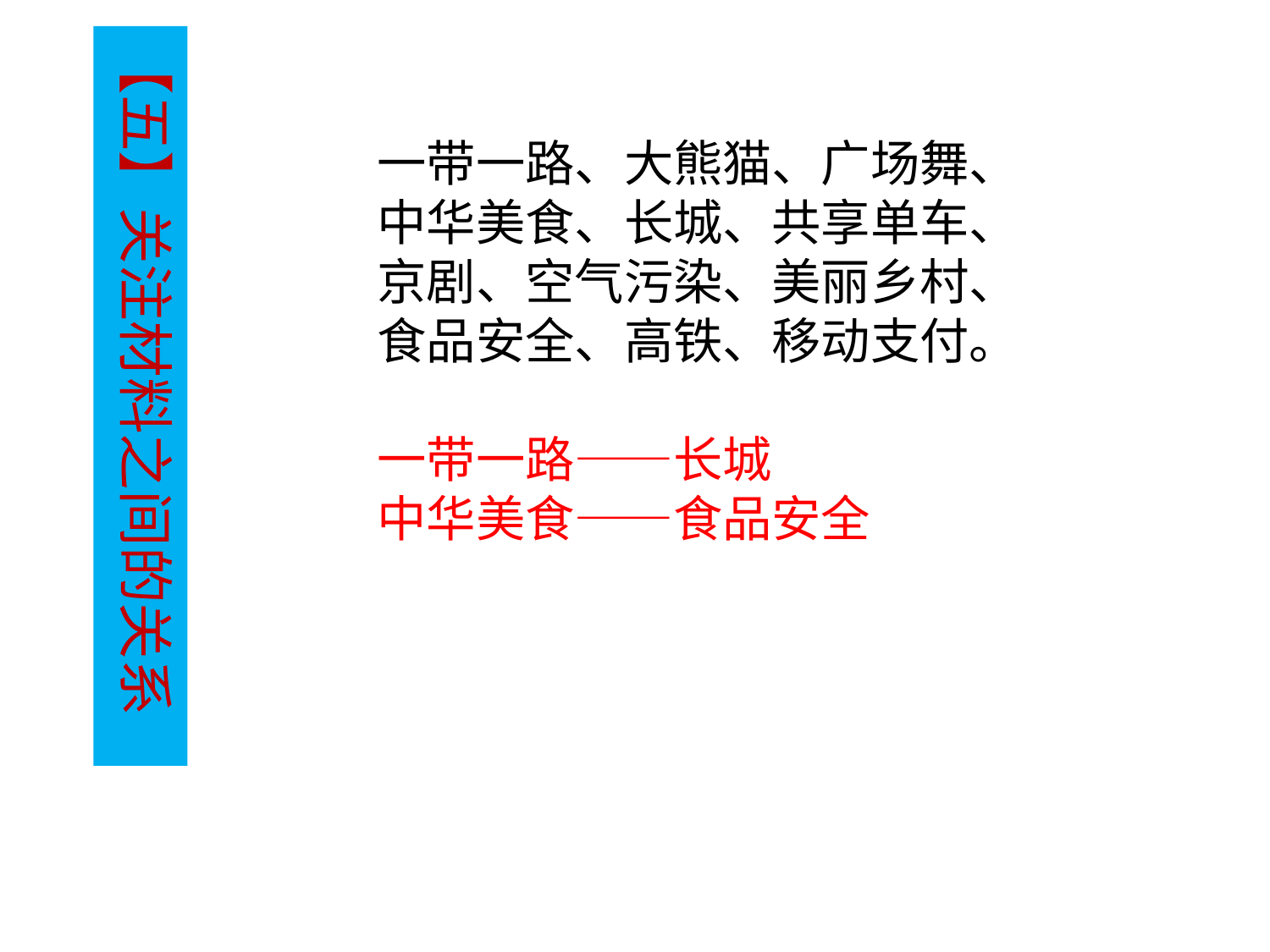

【五】关注材料之间的关系
一带一路、大熊猫、广场舞、中华美食、长城、共享单车、京剧、空气污染、美丽乡村、食品安全、高铁、移动支付。

一带一路——长城
中华美食——食品安全